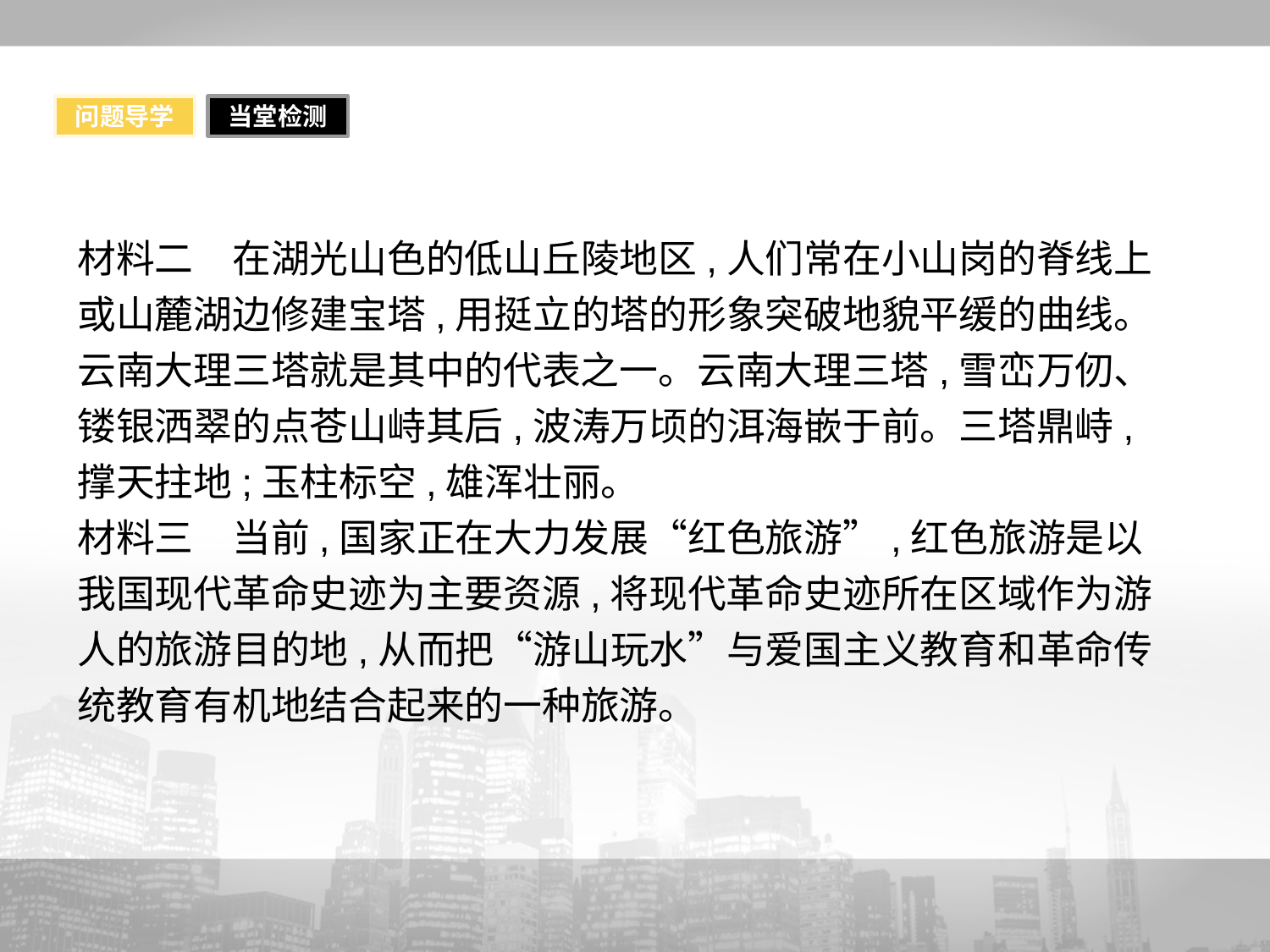

问题导学
当堂检测
材料二　在湖光山色的低山丘陵地区,人们常在小山岗的脊线上或山麓湖边修建宝塔,用挺立的塔的形象突破地貌平缓的曲线。云南大理三塔就是其中的代表之一。云南大理三塔,雪峦万仞、镂银洒翠的点苍山峙其后,波涛万顷的洱海嵌于前。三塔鼎峙,撑天拄地;玉柱标空,雄浑壮丽。
材料三　当前,国家正在大力发展“红色旅游”,红色旅游是以我国现代革命史迹为主要资源,将现代革命史迹所在区域作为游人的旅游目的地,从而把“游山玩水”与爱国主义教育和革命传统教育有机地结合起来的一种旅游。